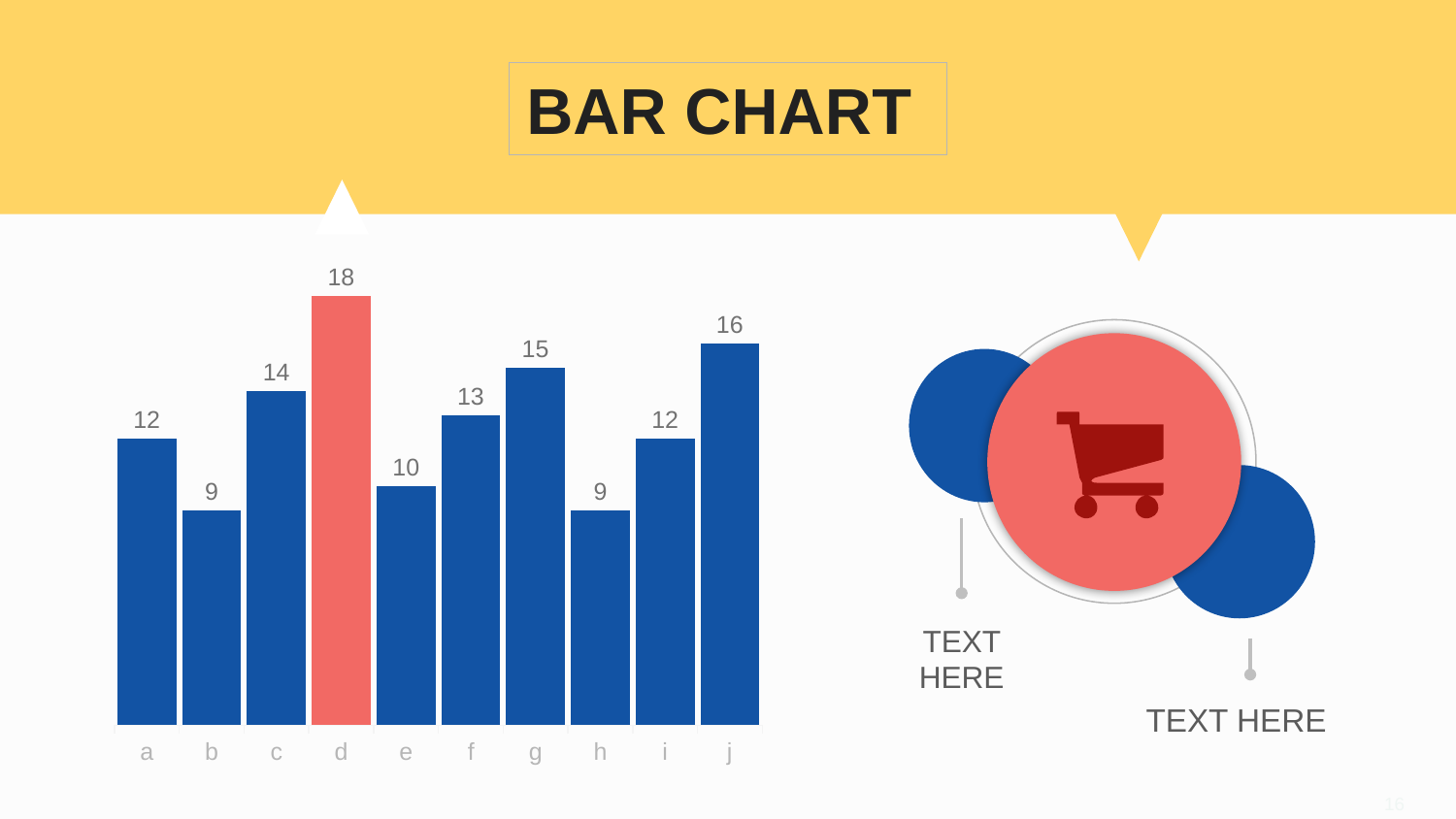

BAR CHART

### Chart

| Category | 系列 1 |
|---|---|
| a | 12.0 |
| b | 9.0 |
| c | 14.0 |
| d | 18.0 |
| e | 10.0 |
| f | 13.0 |
| g | 15.0 |
| h | 9.0 |
| i | 12.0 |
| j | 16.0 |

TEXT HERE
TEXT HERE